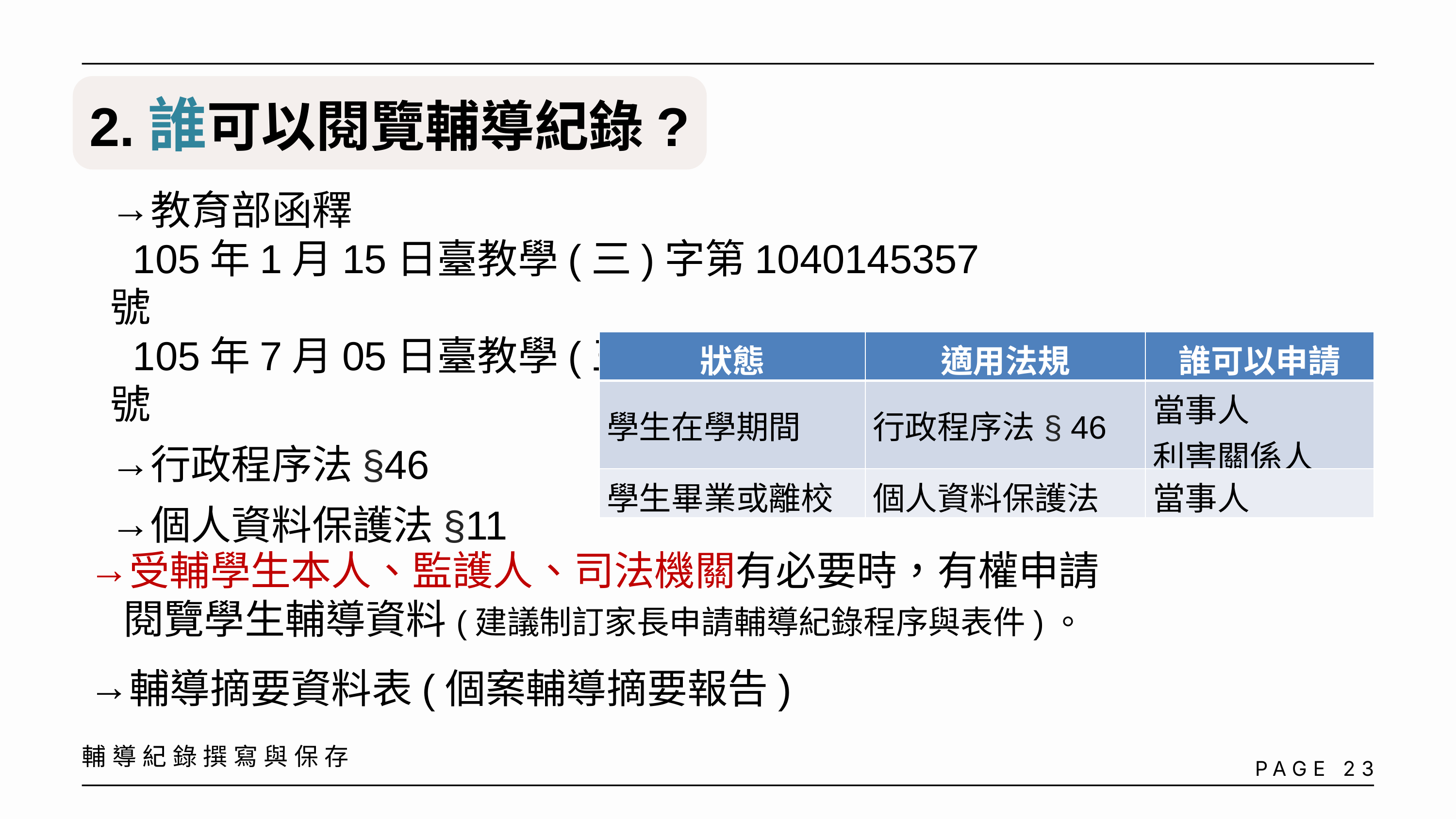

2.誰可以閱覽輔導紀錄?
教育部函釋
  105年1月15日臺教學(三)字第1040145357號
  105年7月05日臺教學(三)字第1050079763號
行政程序法§46
個人資料保護法§11
| 狀態 | 適用法規 | 誰可以申請 |
| --- | --- | --- |
| 學生在學期間 | 行政程序法§ 46 | 當事人 利害關係人 |
| 學生畢業或離校 | 個人資料保護法 | 當事人 |
受輔學生本人、監護人、司法機關有必要時，有權申請閱覽學生輔導資料(建議制訂家長申請輔導紀錄程序與表件)。
輔導摘要資料表(個案輔導摘要報告)
輔導紀錄撰寫與保存
PAGE 23